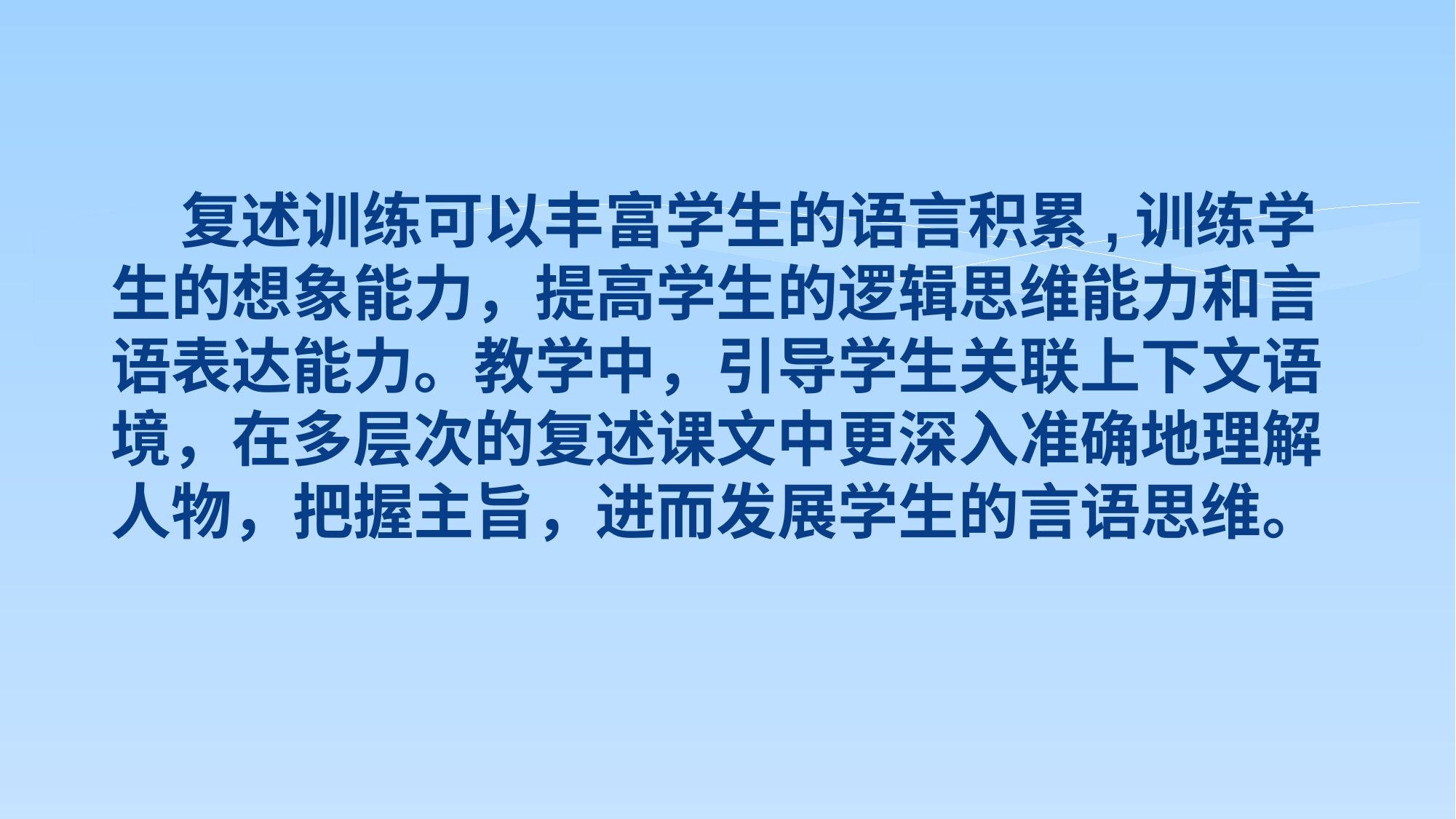

复述训练可以丰富学生的语言积累,训练学生的想象能力，提高学生的逻辑思维能力和言语表达能力。教学中，引导学生关联上下文语境，在多层次的复述课文中更深入准确地理解人物，把握主旨，进而发展学生的言语思维。